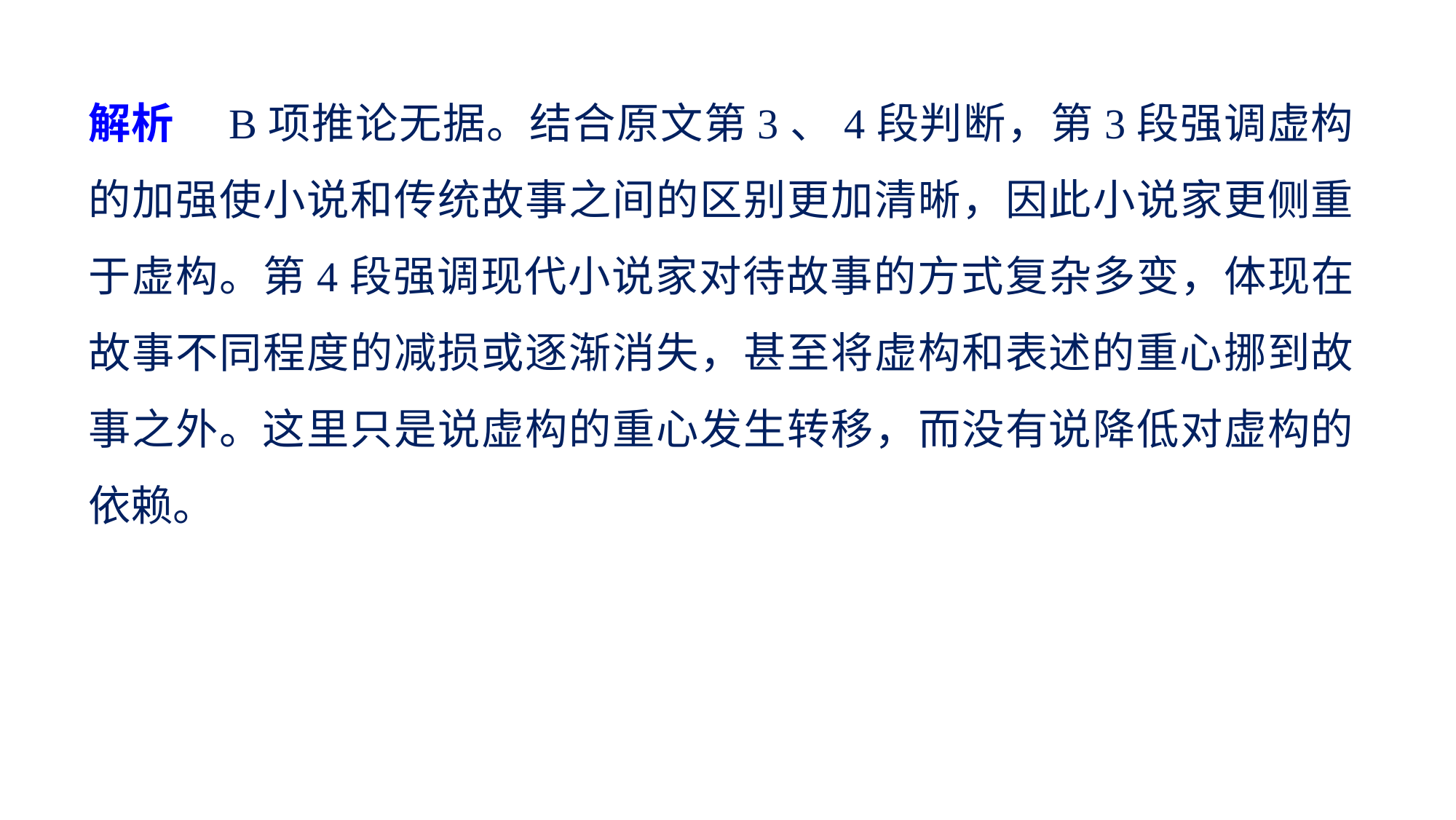

解析　B项推论无据。结合原文第3、4段判断，第3段强调虚构的加强使小说和传统故事之间的区别更加清晰，因此小说家更侧重于虚构。第4段强调现代小说家对待故事的方式复杂多变，体现在故事不同程度的减损或逐渐消失，甚至将虚构和表述的重心挪到故事之外。这里只是说虚构的重心发生转移，而没有说降低对虚构的依赖。